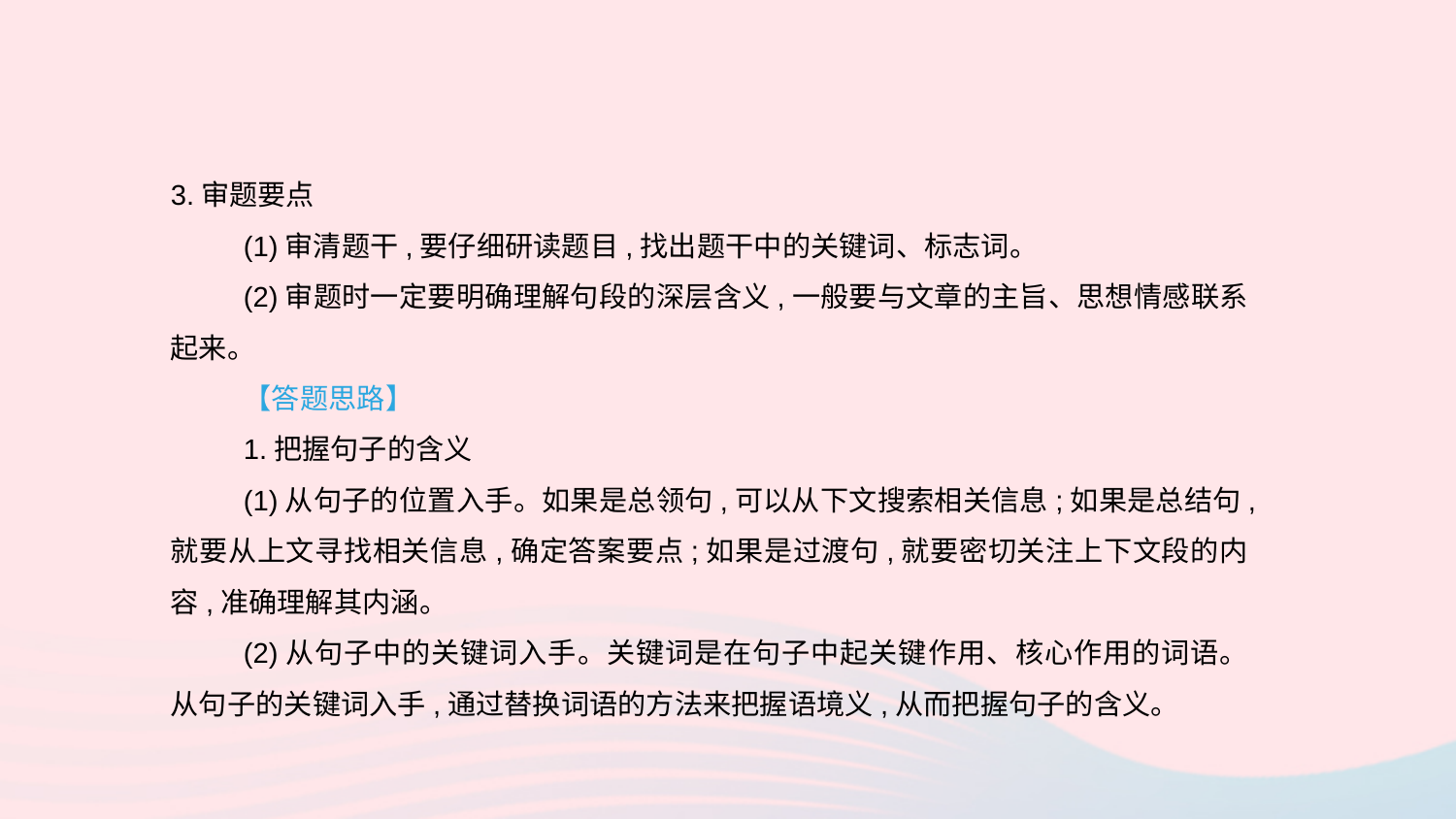

3.审题要点
(1)审清题干,要仔细研读题目,找出题干中的关键词、标志词。
(2)审题时一定要明确理解句段的深层含义,一般要与文章的主旨、思想情感联系起来。
【答题思路】
1.把握句子的含义
(1)从句子的位置入手。如果是总领句,可以从下文搜索相关信息;如果是总结句,就要从上文寻找相关信息,确定答案要点;如果是过渡句,就要密切关注上下文段的内容,准确理解其内涵。
(2)从句子中的关键词入手。关键词是在句子中起关键作用、核心作用的词语。从句子的关键词入手,通过替换词语的方法来把握语境义,从而把握句子的含义。